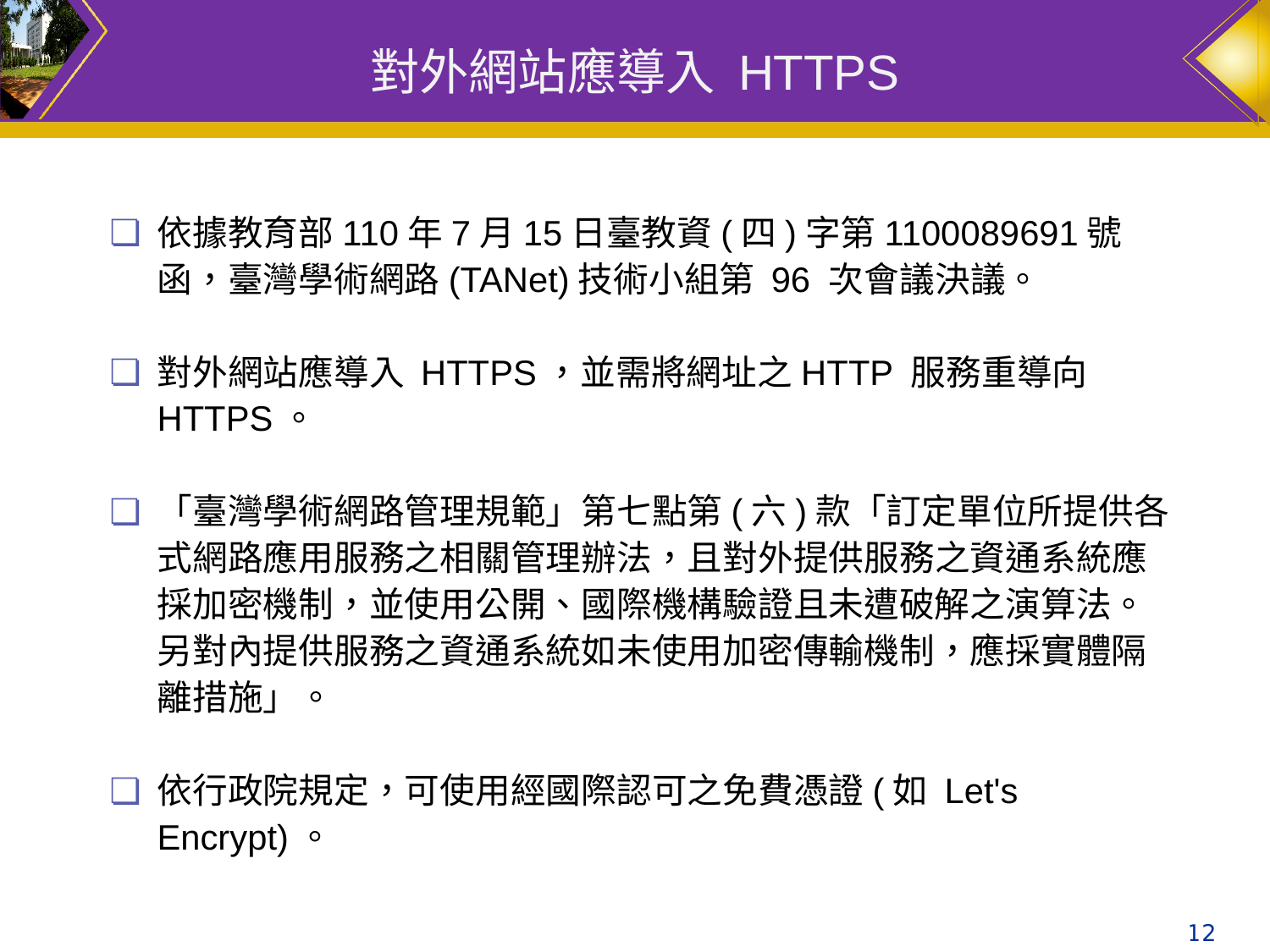

# 對外網站應導入 HTTPS
依據教育部110年7月15日臺教資(四)字第1100089691號函，臺灣學術網路(TANet)技術小組第 96 次會議決議。

對外網站應導入 HTTPS，並需將網址之HTTP 服務重導向 HTTPS。
「臺灣學術網路管理規範」第七點第(六)款「訂定單位所提供各式網路應用服務之相關管理辦法，且對外提供服務之資通系統應採加密機制，並使用公開、國際機構驗證且未遭破解之演算法。另對內提供服務之資通系統如未使用加密傳輸機制，應採實體隔
離措施」。
依行政院規定，可使用經國際認可之免費憑證(如 Let's Encrypt)。
12